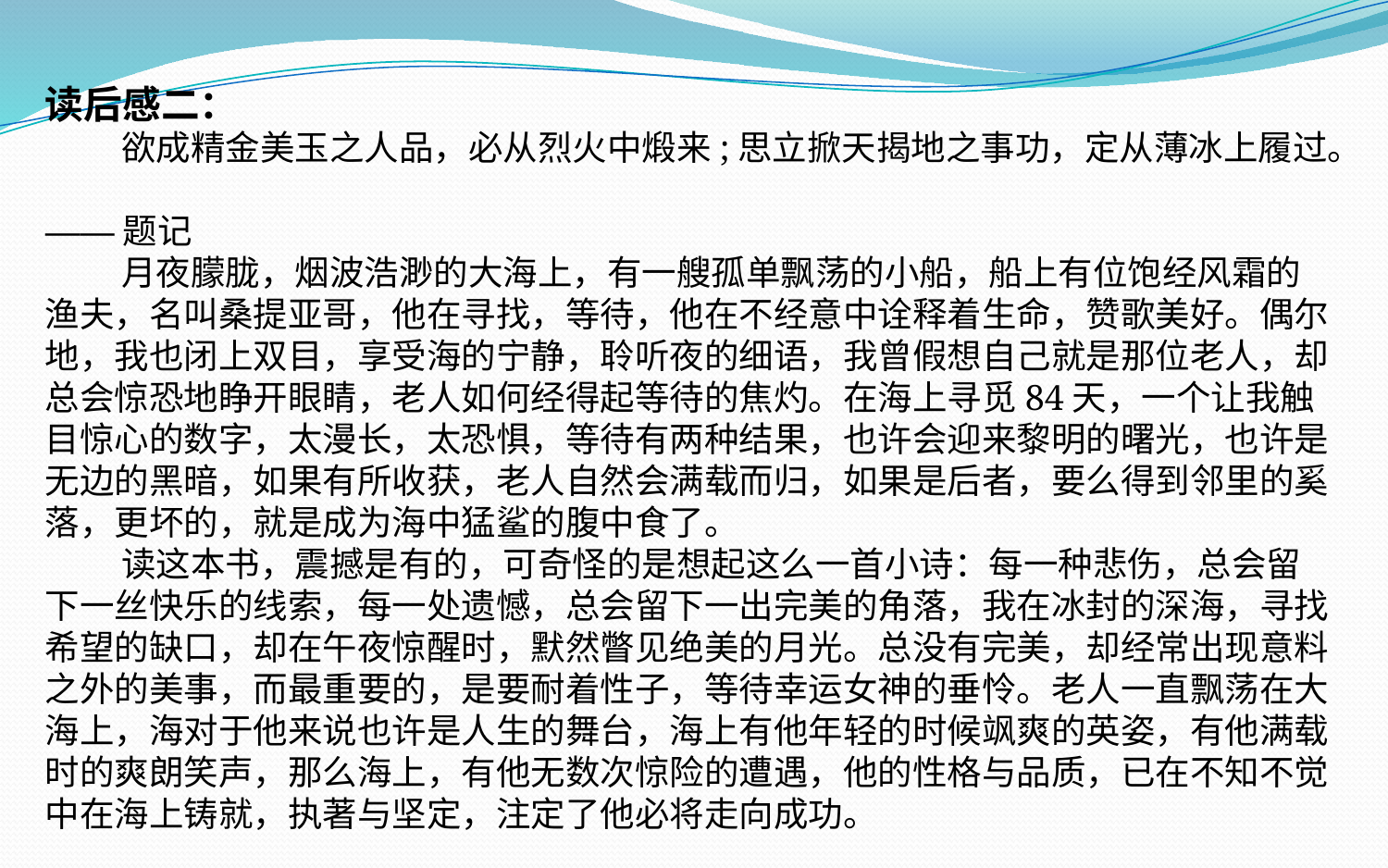

读后感二：
       欲成精金美玉之人品，必从烈火中煅来;思立掀天揭地之事功，定从薄冰上履过。
                                                                                                                                    ——题记
       月夜朦胧，烟波浩渺的大海上，有一艘孤单飘荡的小船，船上有位饱经风霜的渔夫，名叫桑提亚哥，他在寻找，等待，他在不经意中诠释着生命，赞歌美好。偶尔地，我也闭上双目，享受海的宁静，聆听夜的细语，我曾假想自己就是那位老人，却总会惊恐地睁开眼睛，老人如何经得起等待的焦灼。在海上寻觅84天，一个让我触目惊心的数字，太漫长，太恐惧，等待有两种结果，也许会迎来黎明的曙光，也许是无边的黑暗，如果有所收获，老人自然会满载而归，如果是后者，要么得到邻里的奚落，更坏的，就是成为海中猛鲨的腹中食了。
       读这本书，震撼是有的，可奇怪的是想起这么一首小诗：每一种悲伤，总会留下一丝快乐的线索，每一处遗憾，总会留下一出完美的角落，我在冰封的深海，寻找希望的缺口，却在午夜惊醒时，默然瞥见绝美的月光。总没有完美，却经常出现意料之外的美事，而最重要的，是要耐着性子，等待幸运女神的垂怜。老人一直飘荡在大海上，海对于他来说也许是人生的舞台，海上有他年轻的时候飒爽的英姿，有他满载时的爽朗笑声，那么海上，有他无数次惊险的遭遇，他的性格与品质，已在不知不觉中在海上铸就，执著与坚定，注定了他必将走向成功。